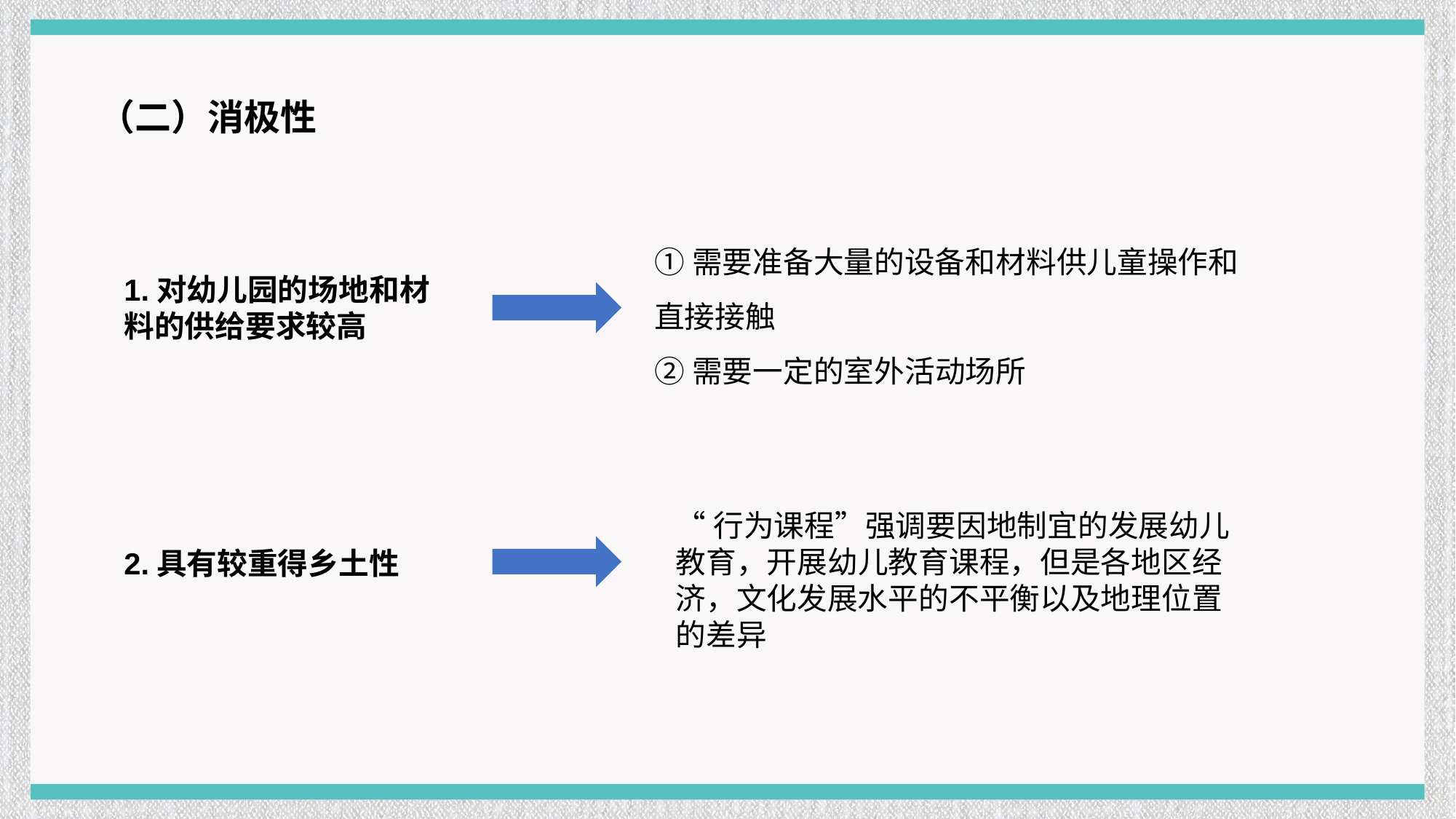

（二）消极性
①需要准备大量的设备和材料供儿童操作和直接接触
②需要一定的室外活动场所
1.对幼儿园的场地和材料的供给要求较高

“行为课程”强调要因地制宜的发展幼儿教育，开展幼儿教育课程，但是各地区经济，文化发展水平的不平衡以及地理位置的差异

2.具有较重得乡土性